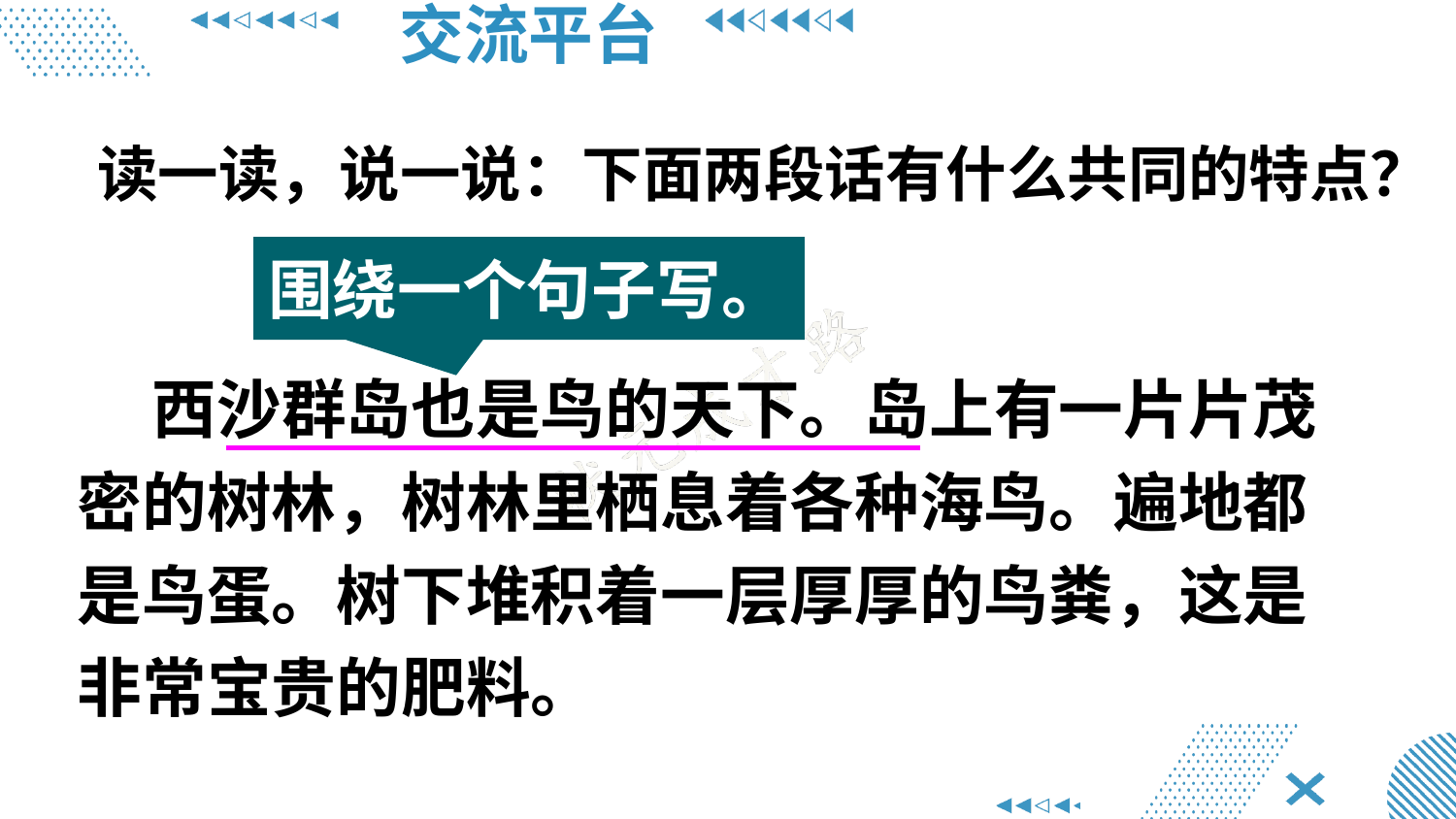

交流平台
读一读，说一说：下面两段话有什么共同的特点？
围绕一个句子写。
    西沙群岛也是鸟的天下。岛上有一片片茂密的树林，树林里栖息着各种海鸟。遍地都是鸟蛋。树下堆积着一层厚厚的鸟粪，这是非常宝贵的肥料。